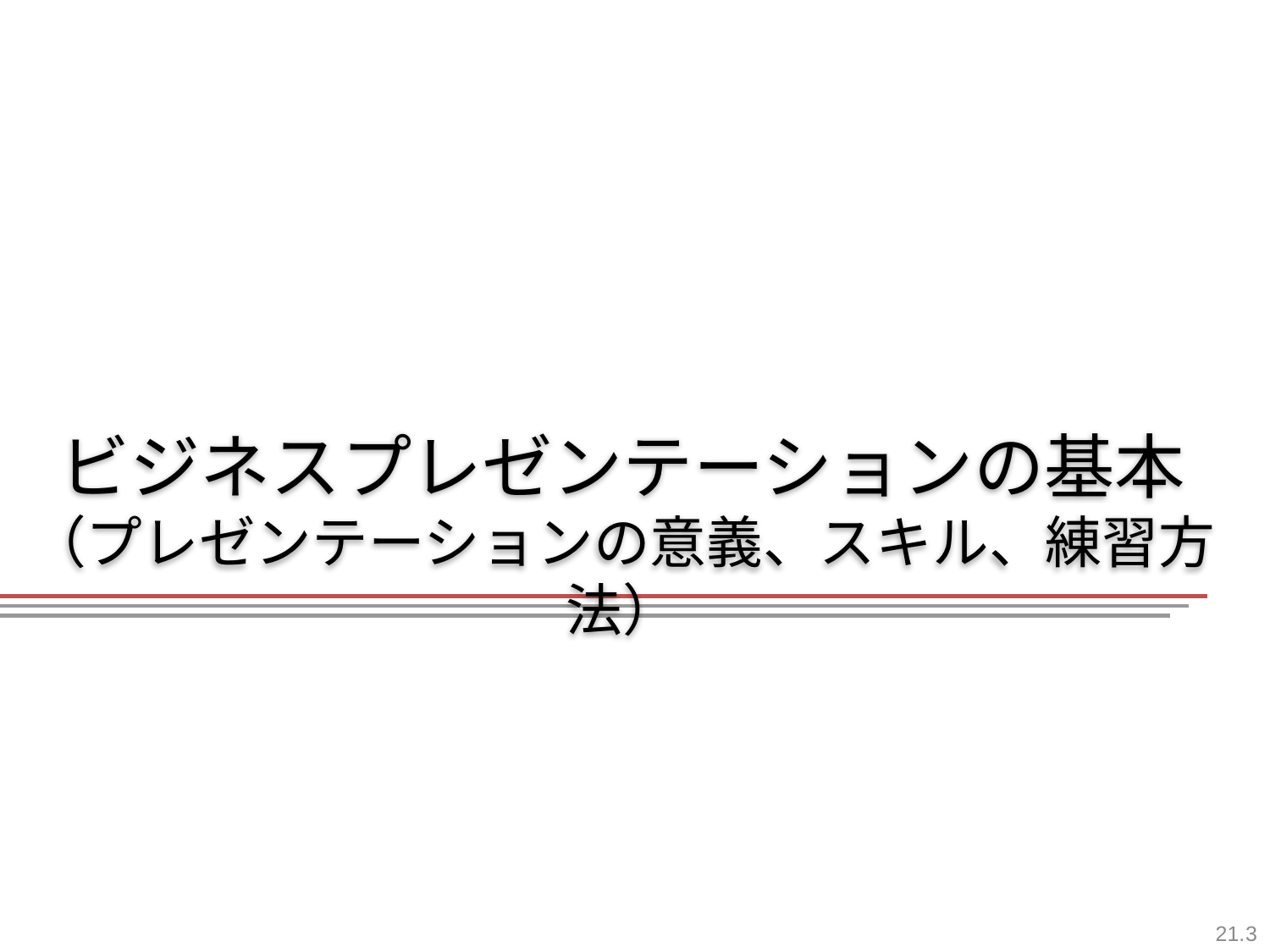

ビジネスプレゼンテーションの基本
（プレゼンテーションの意義、スキル、練習方法）
3